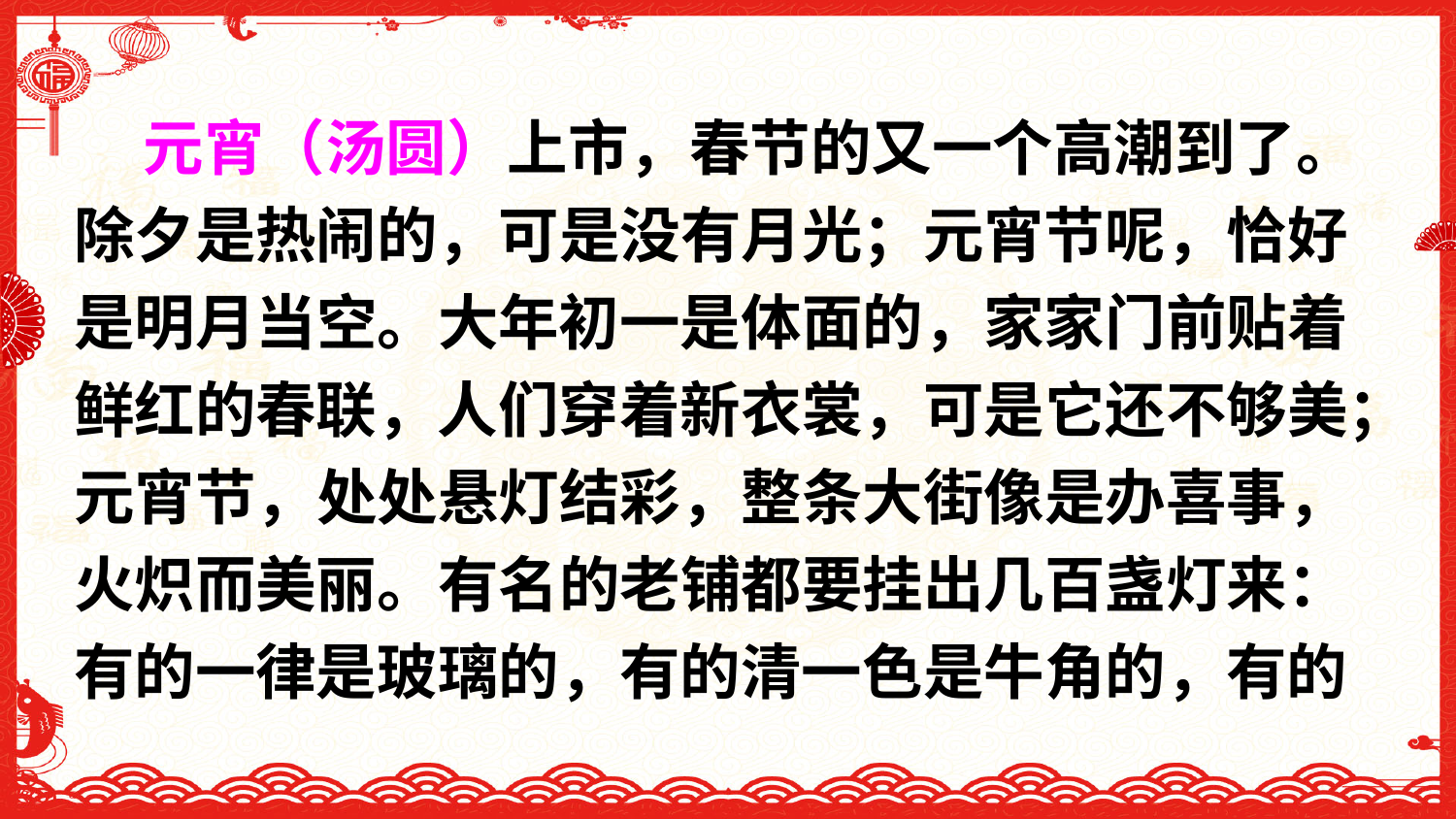

元宵（汤圆）上市，春节的又一个高潮到了。除夕是热闹的，可是没有月光；元宵节呢，恰好是明月当空。大年初一是体面的，家家门前贴着鲜红的春联，人们穿着新衣裳，可是它还不够美；元宵节，处处悬灯结彩，整条大街像是办喜事，火炽而美丽。有名的老铺都要挂出几百盏灯来：有的一律是玻璃的，有的清一色是牛角的，有的